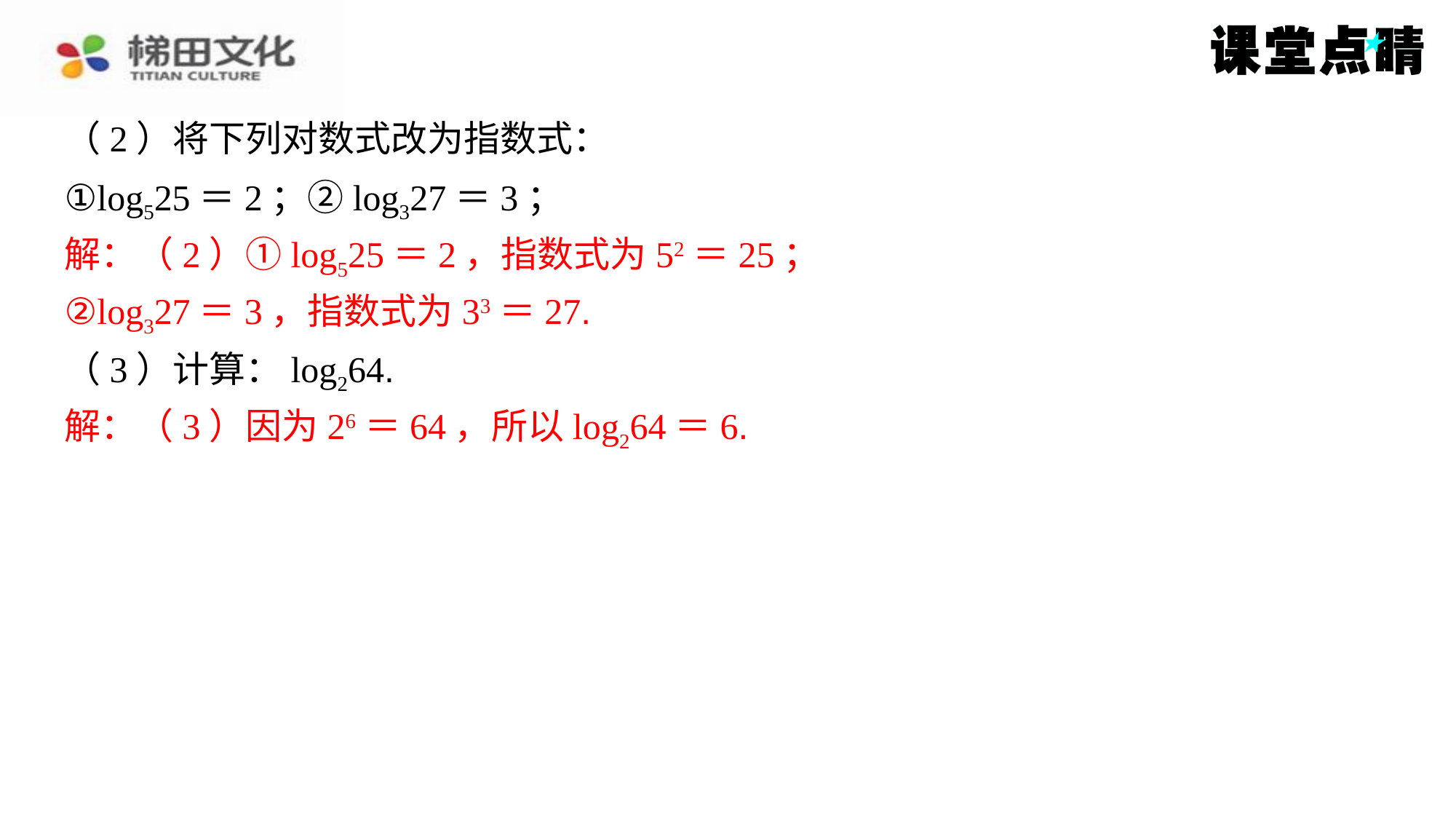

（2）将下列对数式改为指数式：
①log525＝2；②log327＝3；
解：（2）①log525＝2，指数式为52＝25；
解：（2）①log525＝2，指数式为52＝25；
②log327＝3，指数式为33＝27.
②log327＝3，指数式为33＝27.
（3）计算：log264.
解：（3）因为26＝64，所以log264＝6.
解：（3）因为26＝64，所以log264＝6.